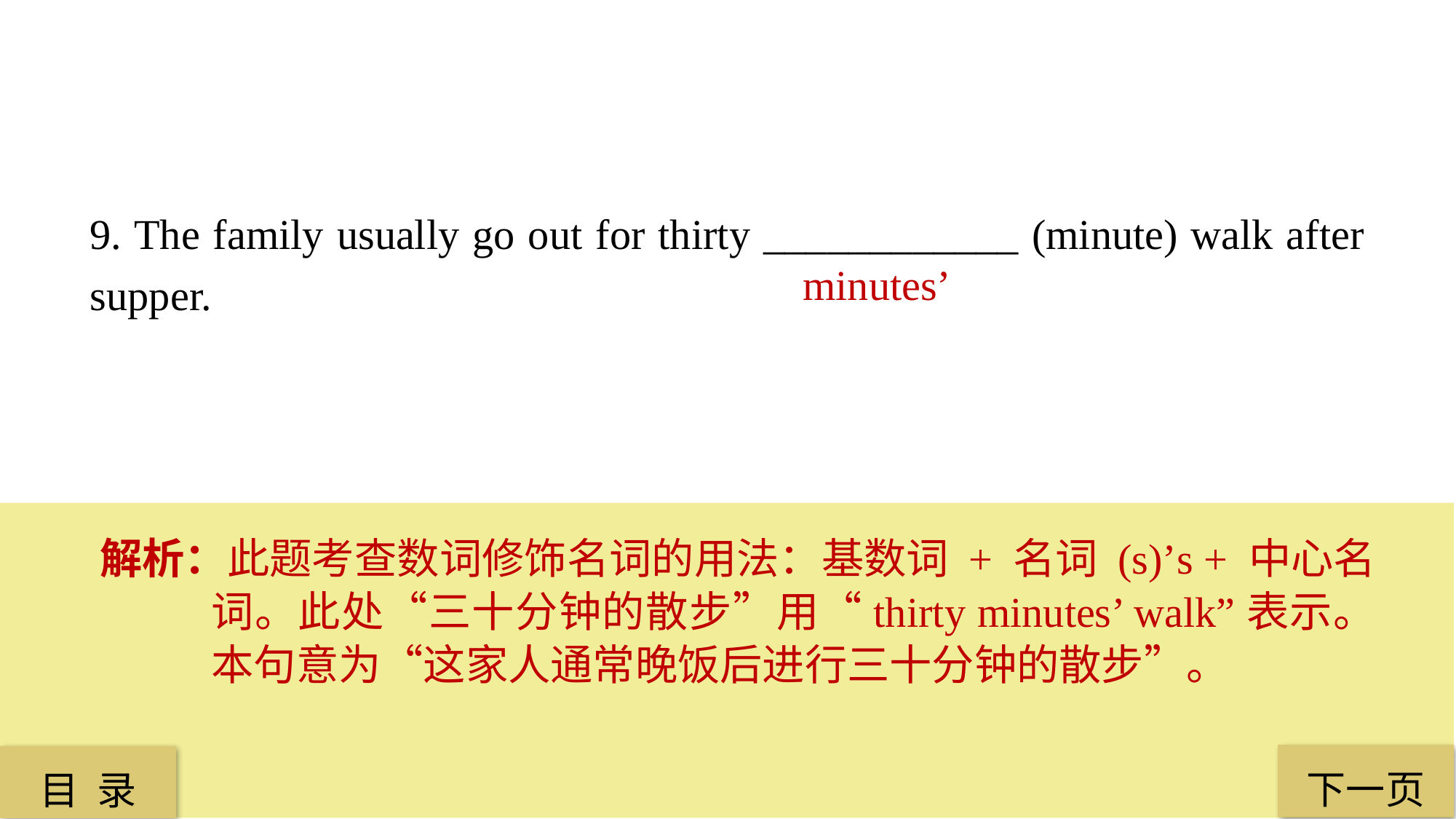

9. The family usually go out for thirty ____________ (minute) walk after supper.
 minutes’
解析：此题考查数词修饰名词的用法：基数词 + 名词 (s)’s + 中心名词。此处“三十分钟的散步”用“thirty minutes’ walk”表示。本句意为“这家人通常晚饭后进行三十分钟的散步”。